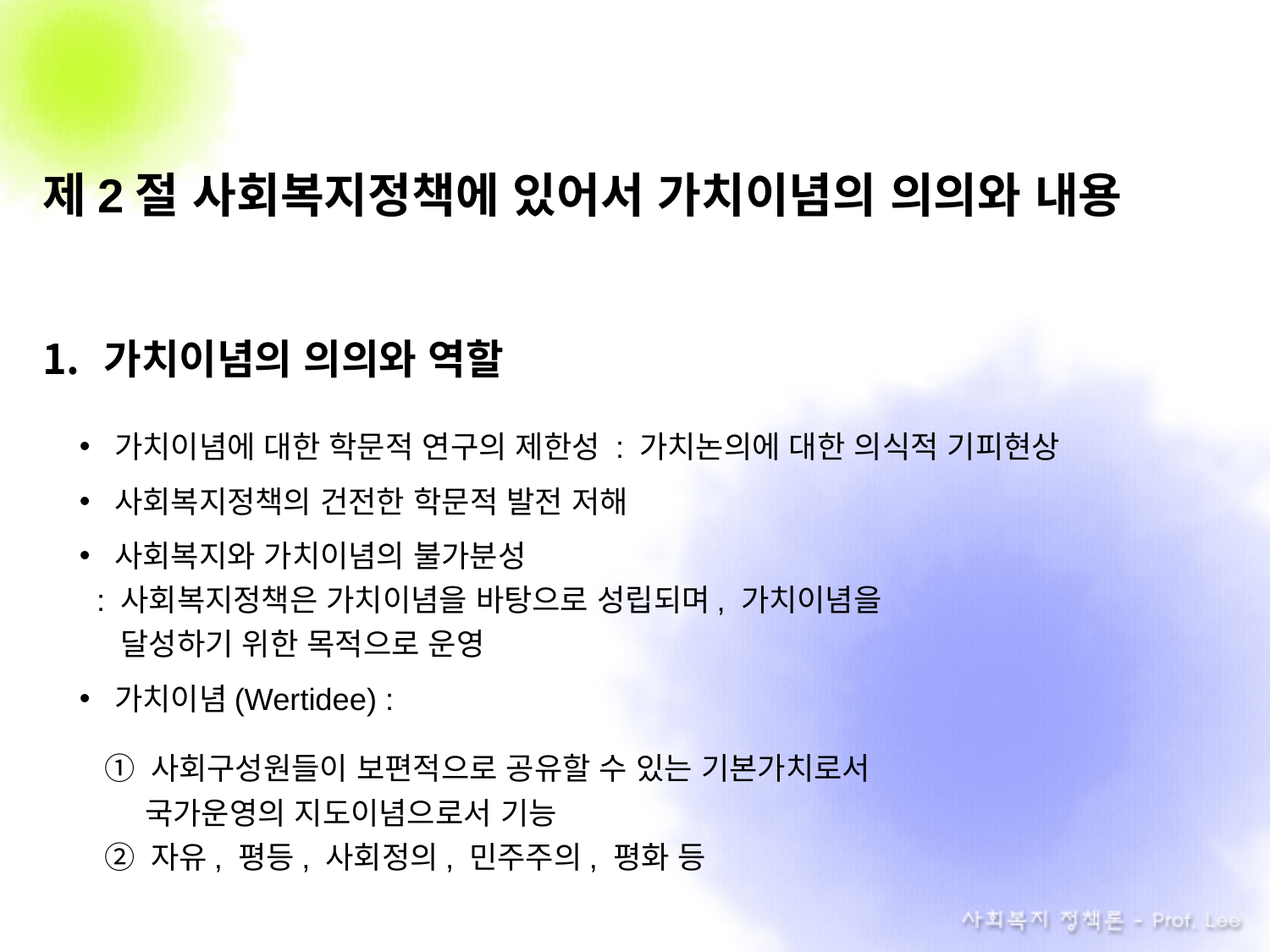

# 제2절 사회복지정책에 있어서 가치이념의 의의와 내용
가치이념의 의의와 역할

가치이념에 대한 학문적 연구의 제한성 : 가치논의에 대한 의식적 기피현상
사회복지정책의 건전한 학문적 발전 저해
사회복지와 가치이념의 불가분성
  : 사회복지정책은 가치이념을 바탕으로 성립되며, 가치이념을
   .달성하기 위한 목적으로 운영
가치이념(Wertidee) :

① 사회구성원들이 보편적으로 공유할 수 있는 기본가치로서
   .국가운영의 지도이념으로서 기능
② 자유, 평등, 사회정의, 민주주의, 평화 등